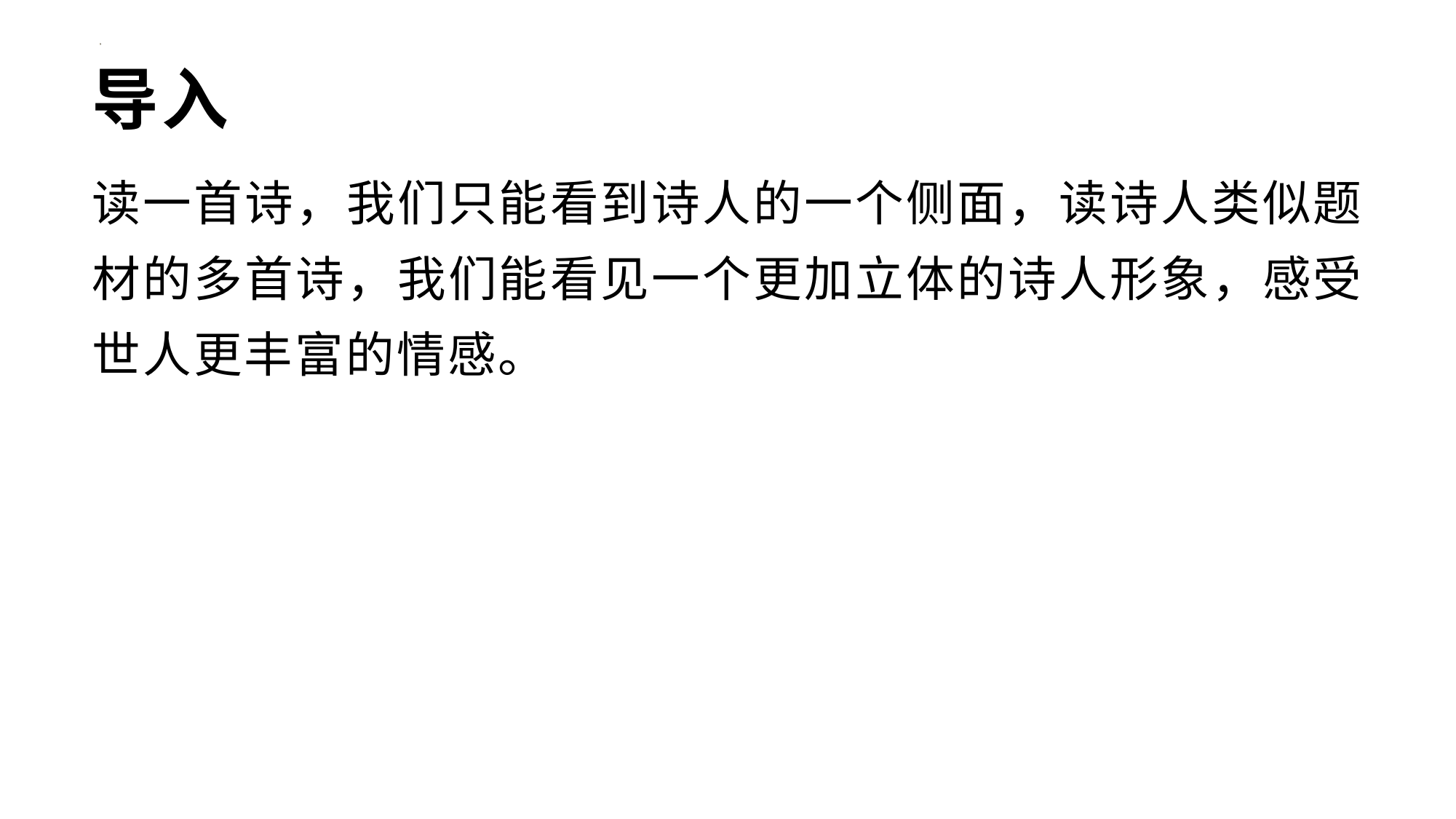

# 导入
读一首诗，我们只能看到诗人的一个侧面，读诗人类似题材的多首诗，我们能看见一个更加立体的诗人形象，感受世人更丰富的情感。